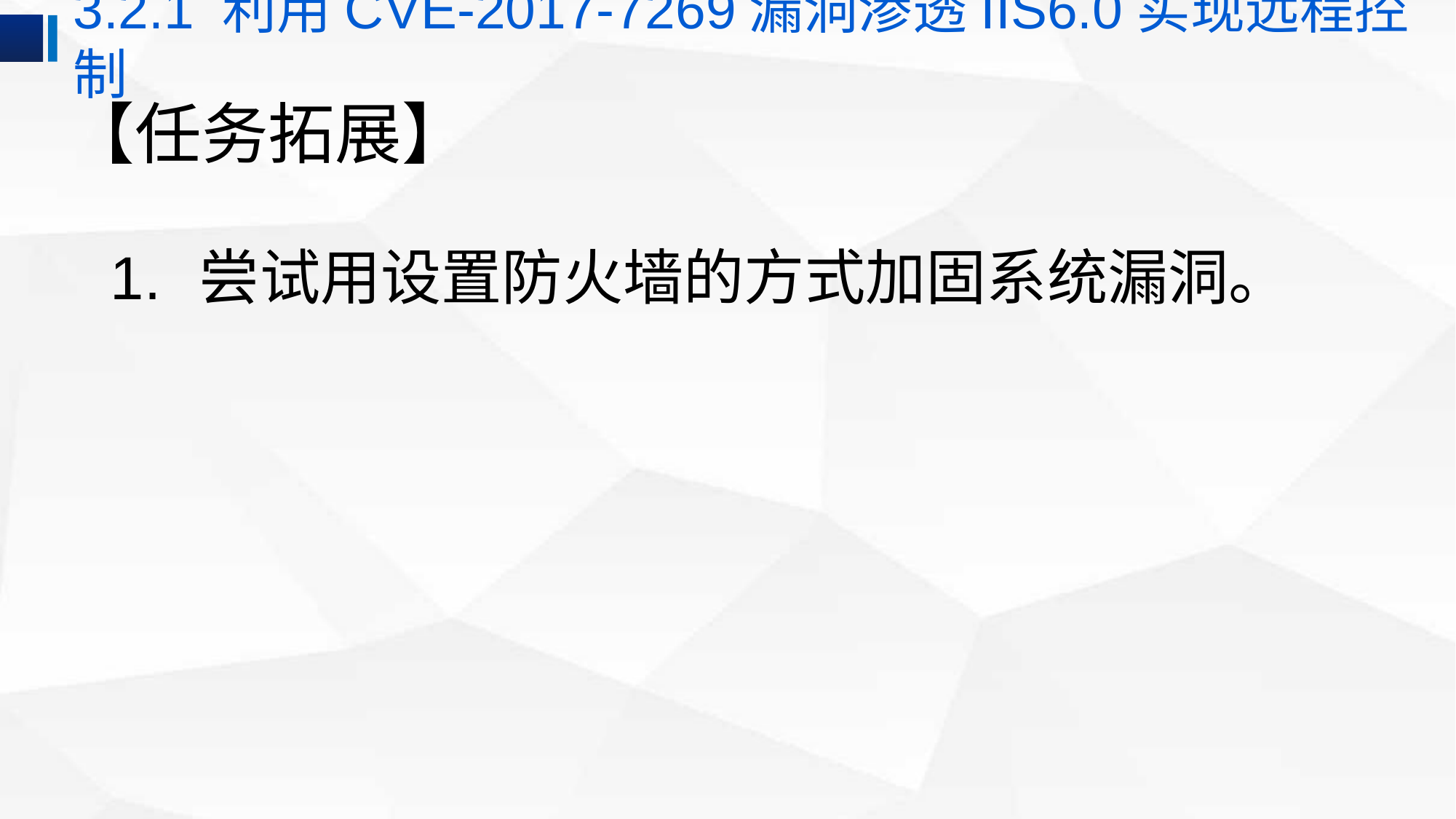

3.2.1 利用CVE-2017-7269漏洞渗透IIS6.0实现远程控制

# 【任务拓展】
尝试用设置防火墙的方式加固系统漏洞。